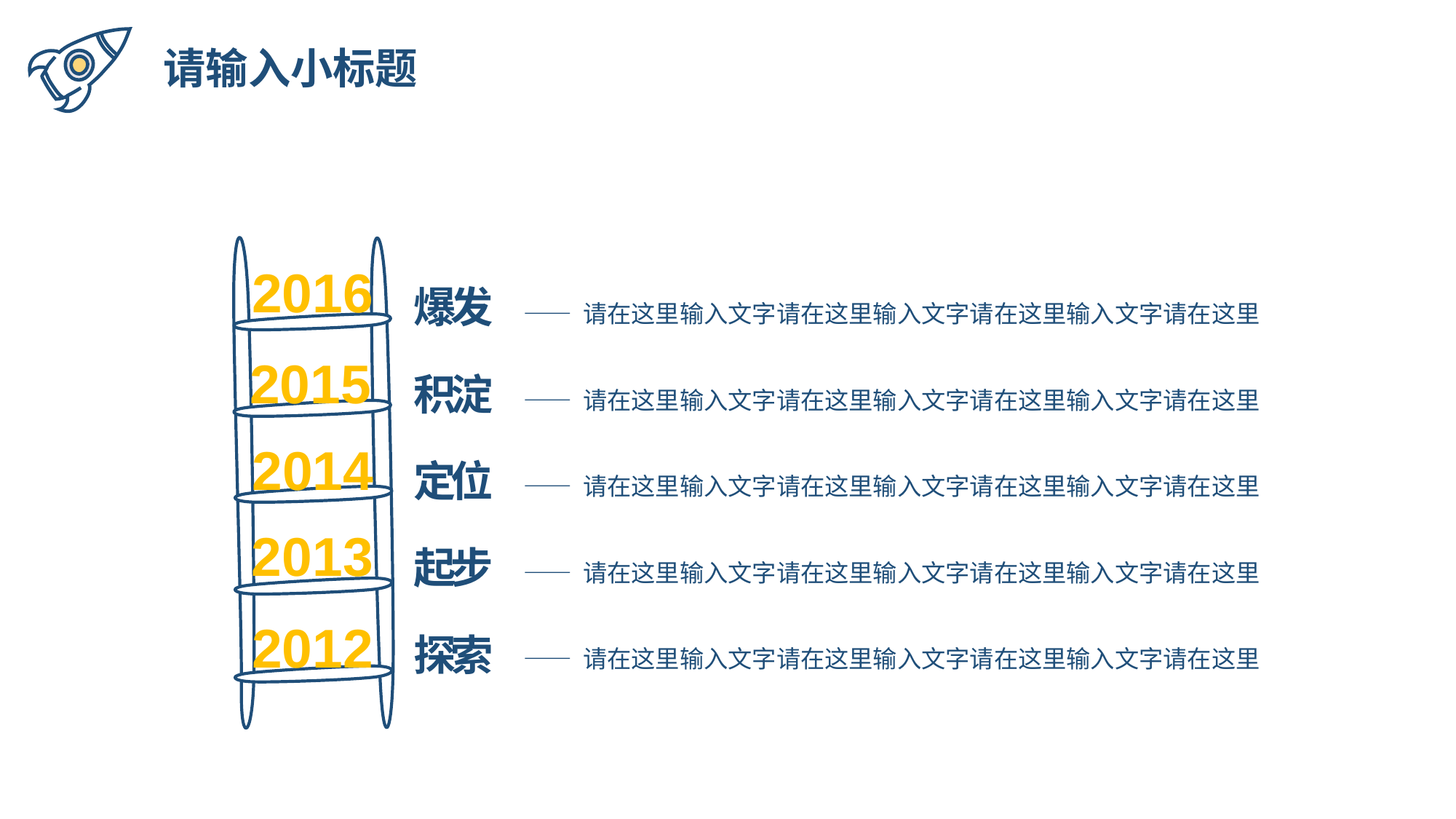

请输入小标题

2016
爆发
—— 请在这里输入文字请在这里输入文字请在这里输入文字请在这里

2015
积淀
—— 请在这里输入文字请在这里输入文字请在这里输入文字请在这里

2014
定位
—— 请在这里输入文字请在这里输入文字请在这里输入文字请在这里

2013
起步
—— 请在这里输入文字请在这里输入文字请在这里输入文字请在这里

2012
探索
—— 请在这里输入文字请在这里输入文字请在这里输入文字请在这里